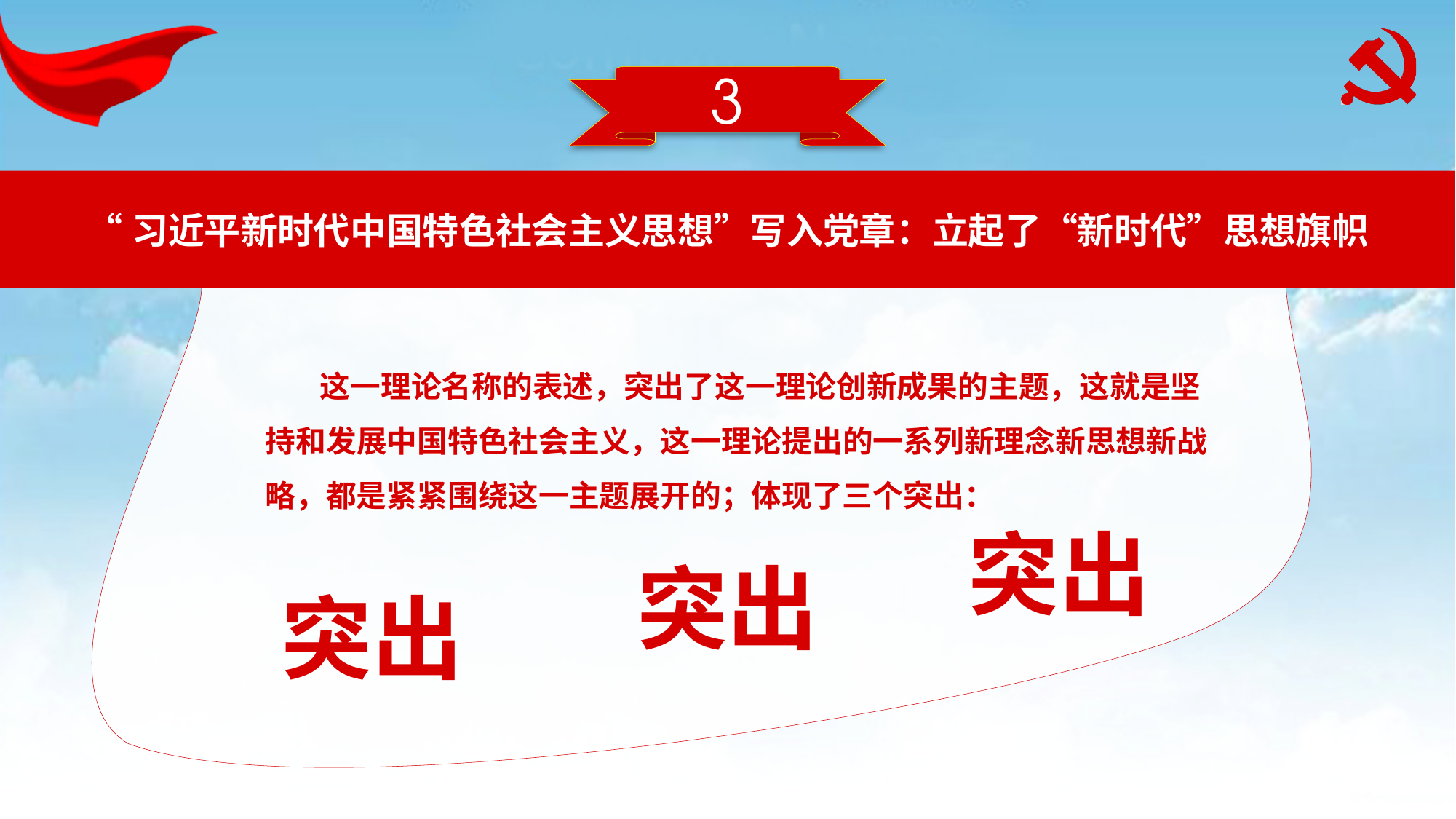

3
“习近平新时代中国特色社会主义思想”写入党章：立起了“新时代”思想旗帜

这一理论名称的表述，突出了这一理论创新成果的主题，这就是坚持和发展中国特色社会主义，这一理论提出的一系列新理念新思想新战略，都是紧紧围绕这一主题展开的；体现了三个突出：
突出
突出
突出
.